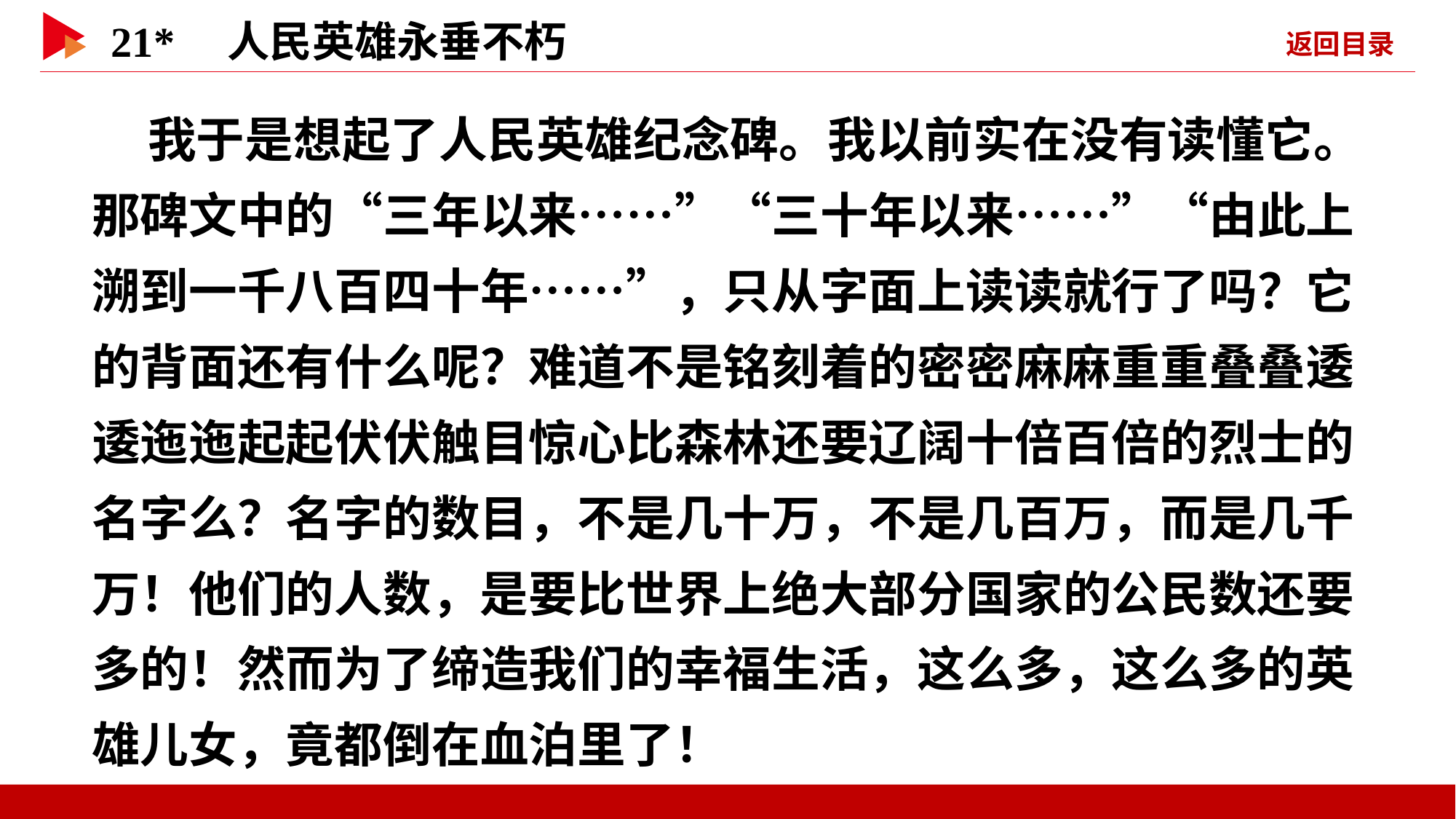

我于是想起了人民英雄纪念碑。我以前实在没有读懂它。那碑文中的“三年以来……”“三十年以来……”“由此上溯到一千八百四十年……”，只从字面上读读就行了吗？它的背面还有什么呢？难道不是铭刻着的密密麻麻重重叠叠逶逶迤迤起起伏伏触目惊心比森林还要辽阔十倍百倍的烈士的名字么？名字的数目，不是几十万，不是几百万，而是几千万！他们的人数，是要比世界上绝大部分国家的公民数还要多的！然而为了缔造我们的幸福生活，这么多，这么多的英雄儿女，竟都倒在血泊里了！